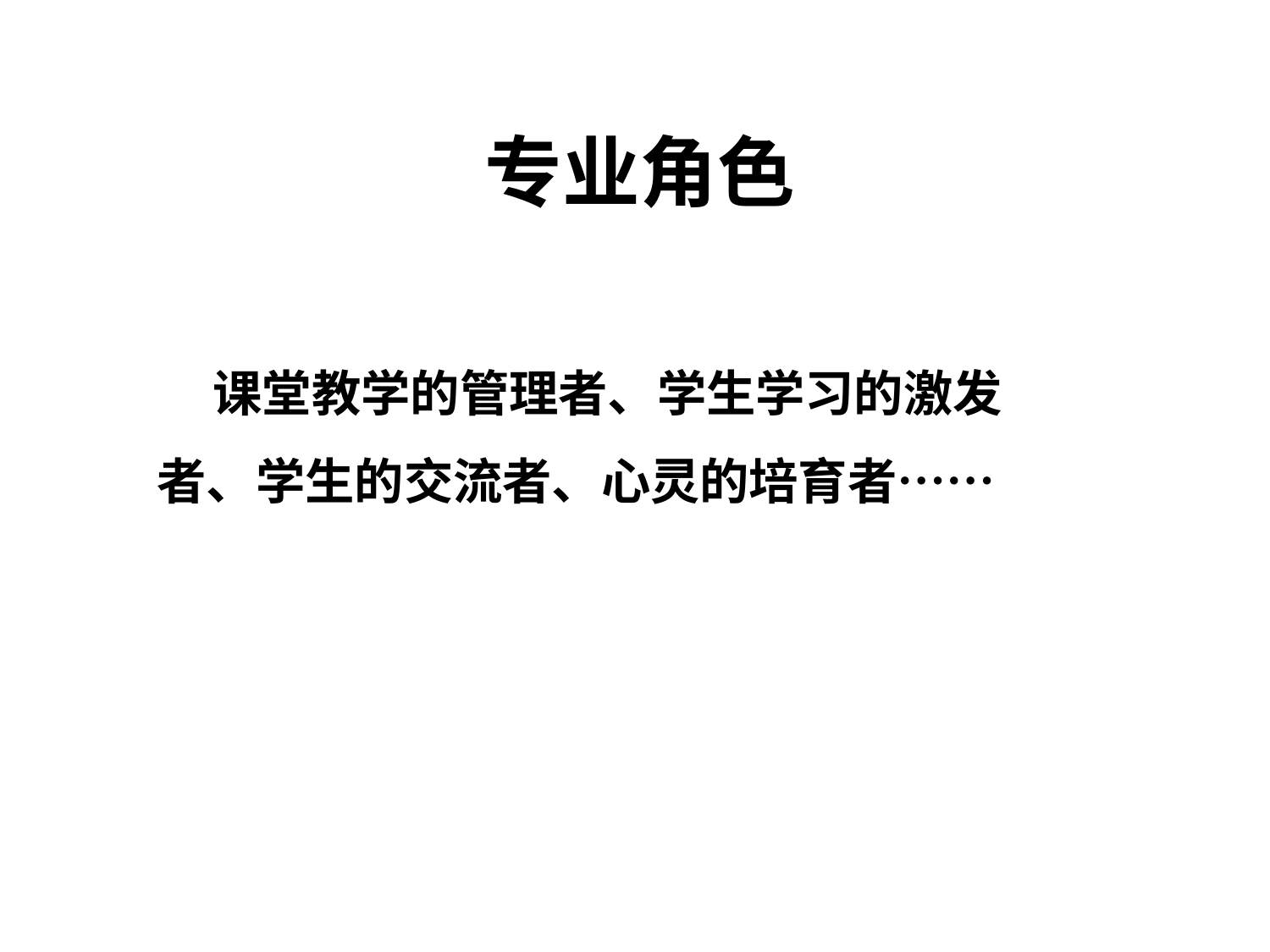

专业角色
    课堂教学的管理者、学生学习的激发者、学生的交流者、心灵的培育者……